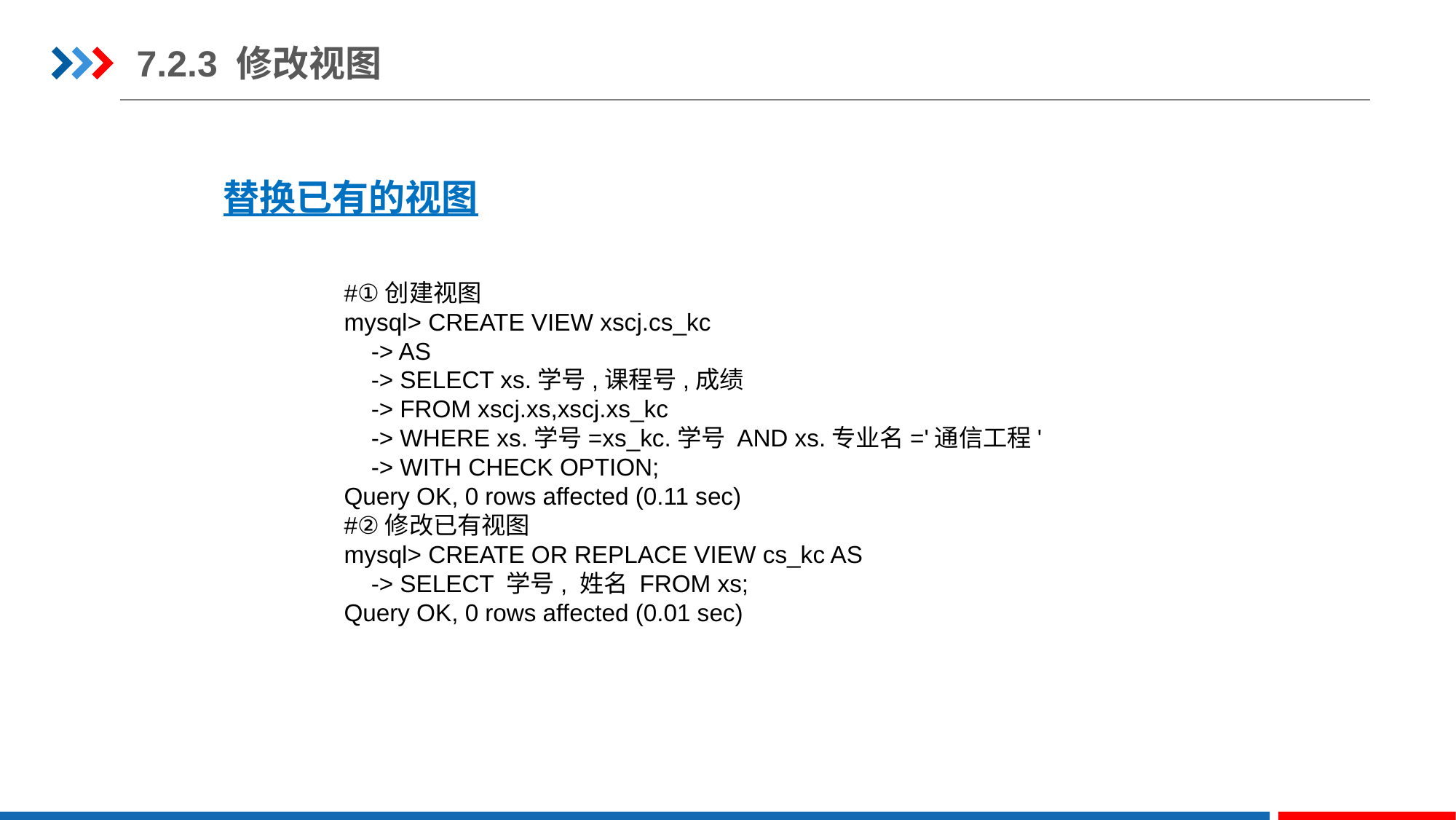

7.2.3 修改视图
替换已有的视图
#①创建视图
mysql> CREATE VIEW xscj.cs_kc
    -> AS
    -> SELECT xs.学号,课程号,成绩
    -> FROM xscj.xs,xscj.xs_kc
    -> WHERE xs.学号=xs_kc.学号 AND xs.专业名='通信工程'
    -> WITH CHECK OPTION;
Query OK, 0 rows affected (0.11 sec)
#②修改已有视图
mysql> CREATE OR REPLACE VIEW cs_kc AS
    -> SELECT 学号, 姓名 FROM xs;
Query OK, 0 rows affected (0.01 sec)